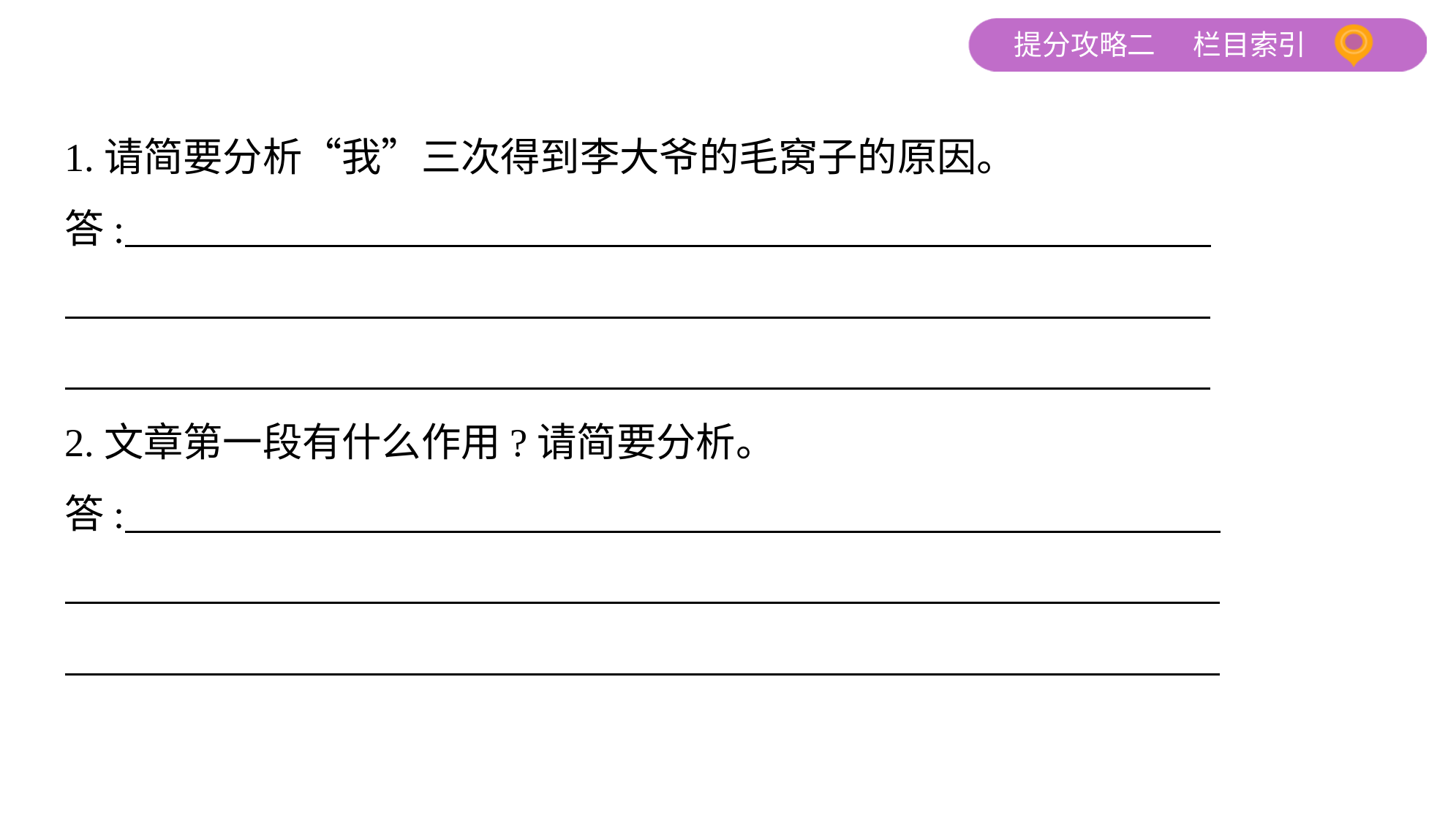

1.请简要分析“我”三次得到李大爷的毛窝子的原因。
答:

2.文章第一段有什么作用?请简要分析。
答: